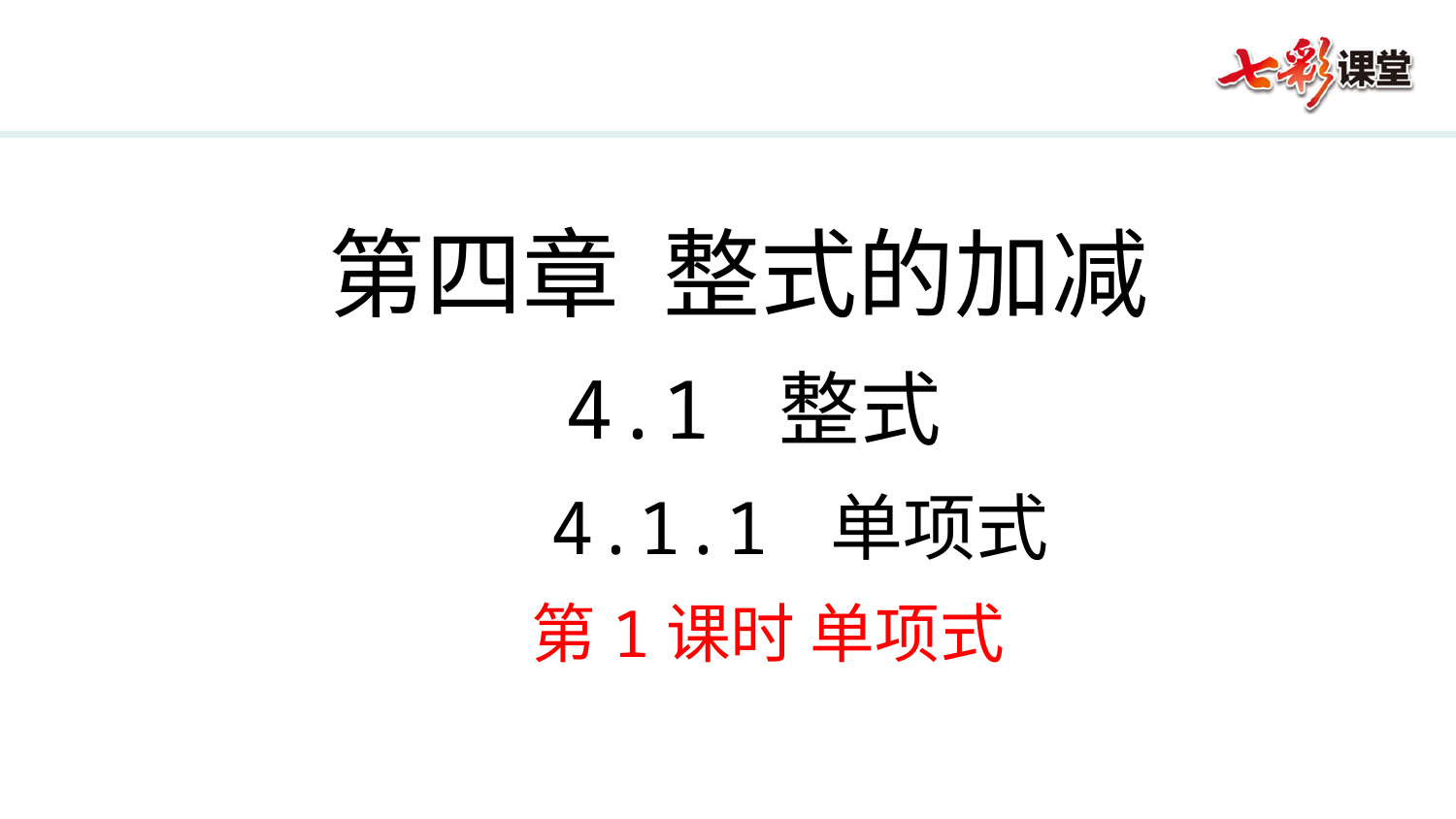

第四章  整式的加减
4.1 整式
   4.1.1 单项式
  第1课时 单项式